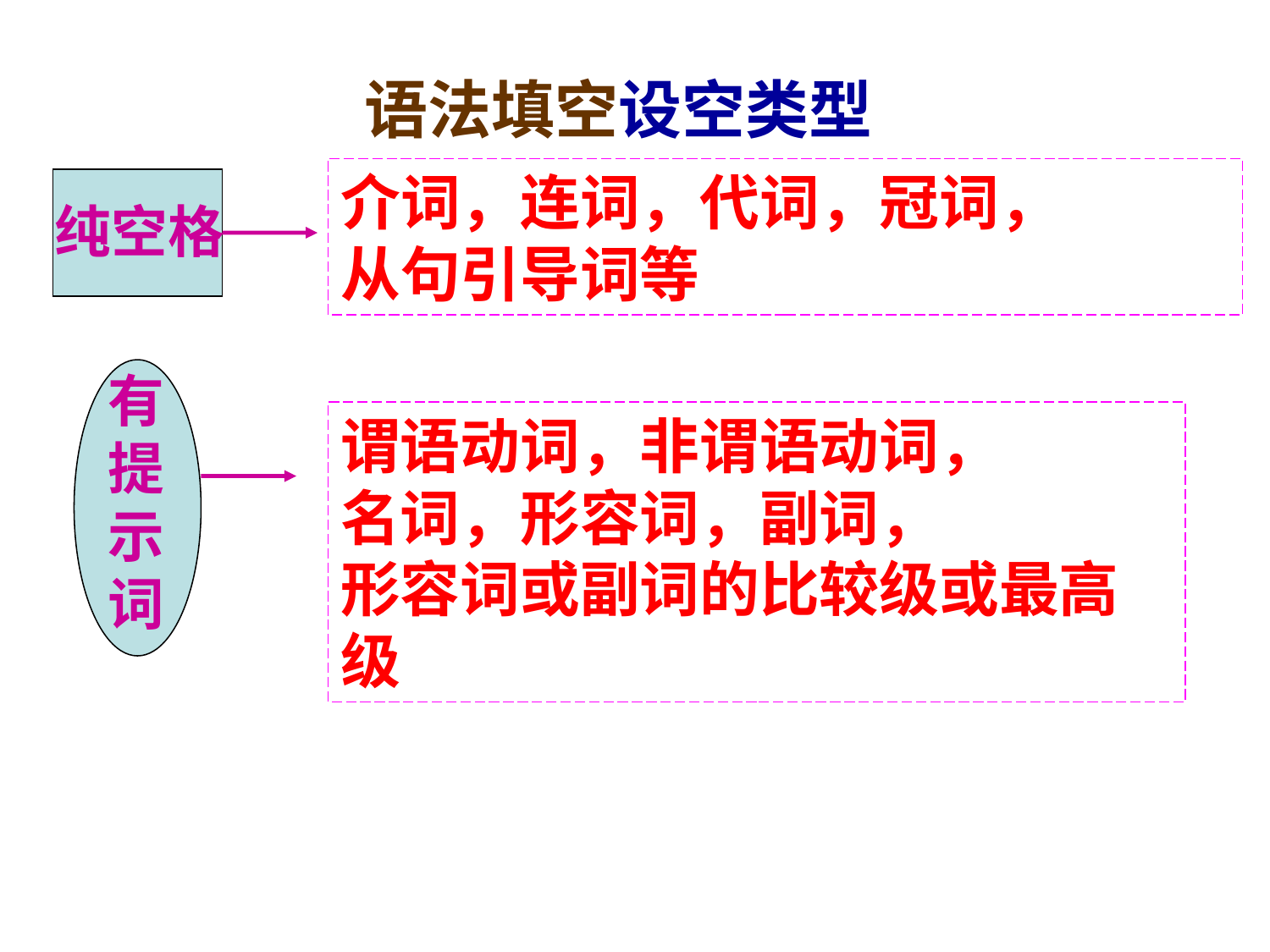

语法填空设空类型

介词，连词，代词，冠词，
从句引导词等

纯空格

有提示词
谓语动词，非谓语动词，
名词，形容词，副词，
形容词或副词的比较级或最高级